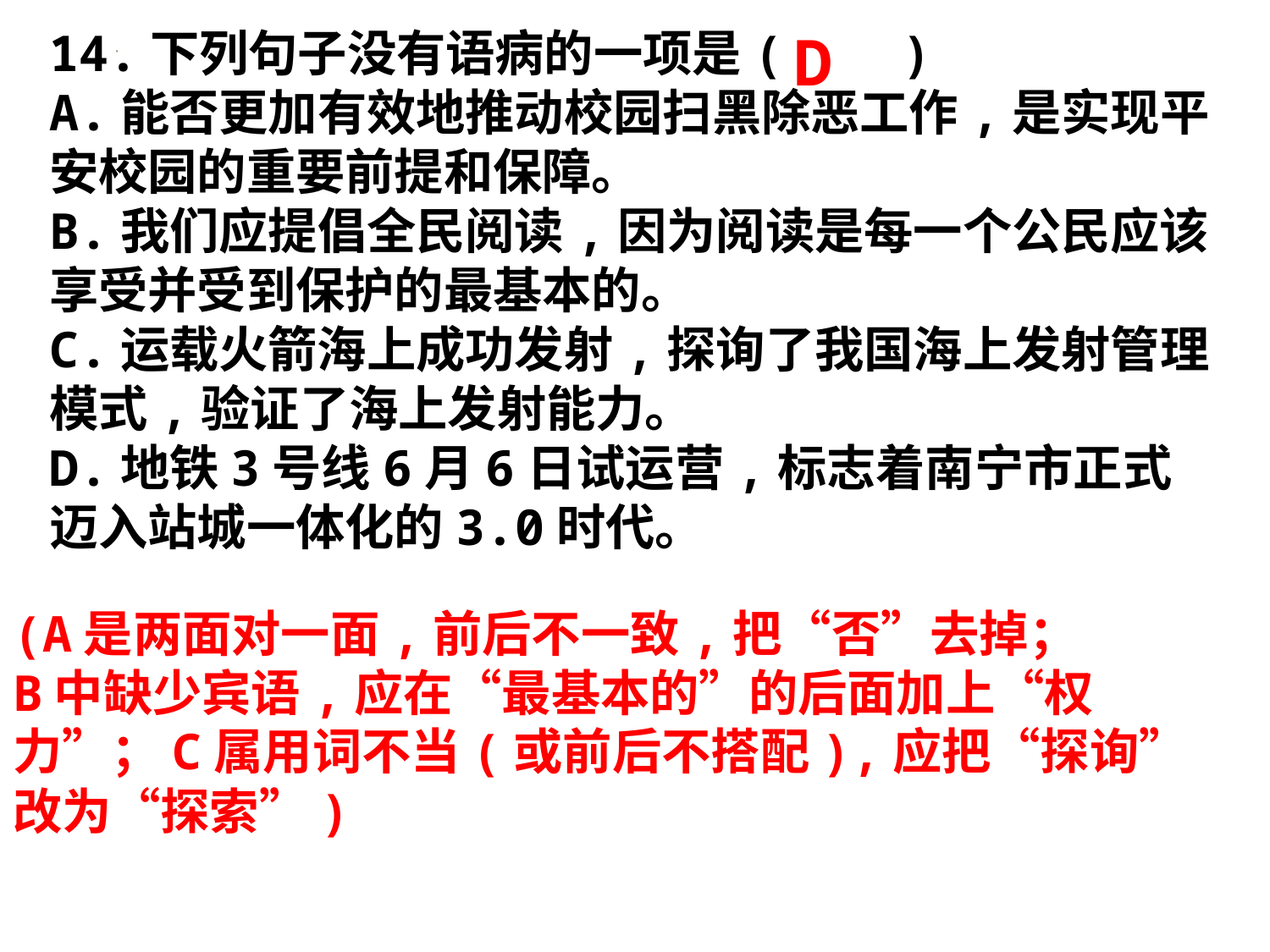

14.下列句子没有语病的一项是(    )
A.能否更加有效地推动校园扫黑除恶工作,是实现平安校园的重要前提和保障。
B.我们应提倡全民阅读,因为阅读是每一个公民应该享受并受到保护的最基本的。
C.运载火箭海上成功发射,探询了我国海上发射管理模式,验证了海上发射能力。
D.地铁3号线6月6日试运营,标志着南宁市正式迈入站城一体化的3.0时代。
D
(A是两面对一面,前后不一致,把“否”去掉；
B中缺少宾语,应在“最基本的”的后面加上“权力”；C属用词不当(或前后不搭配),应把“探询”改为“探索”)